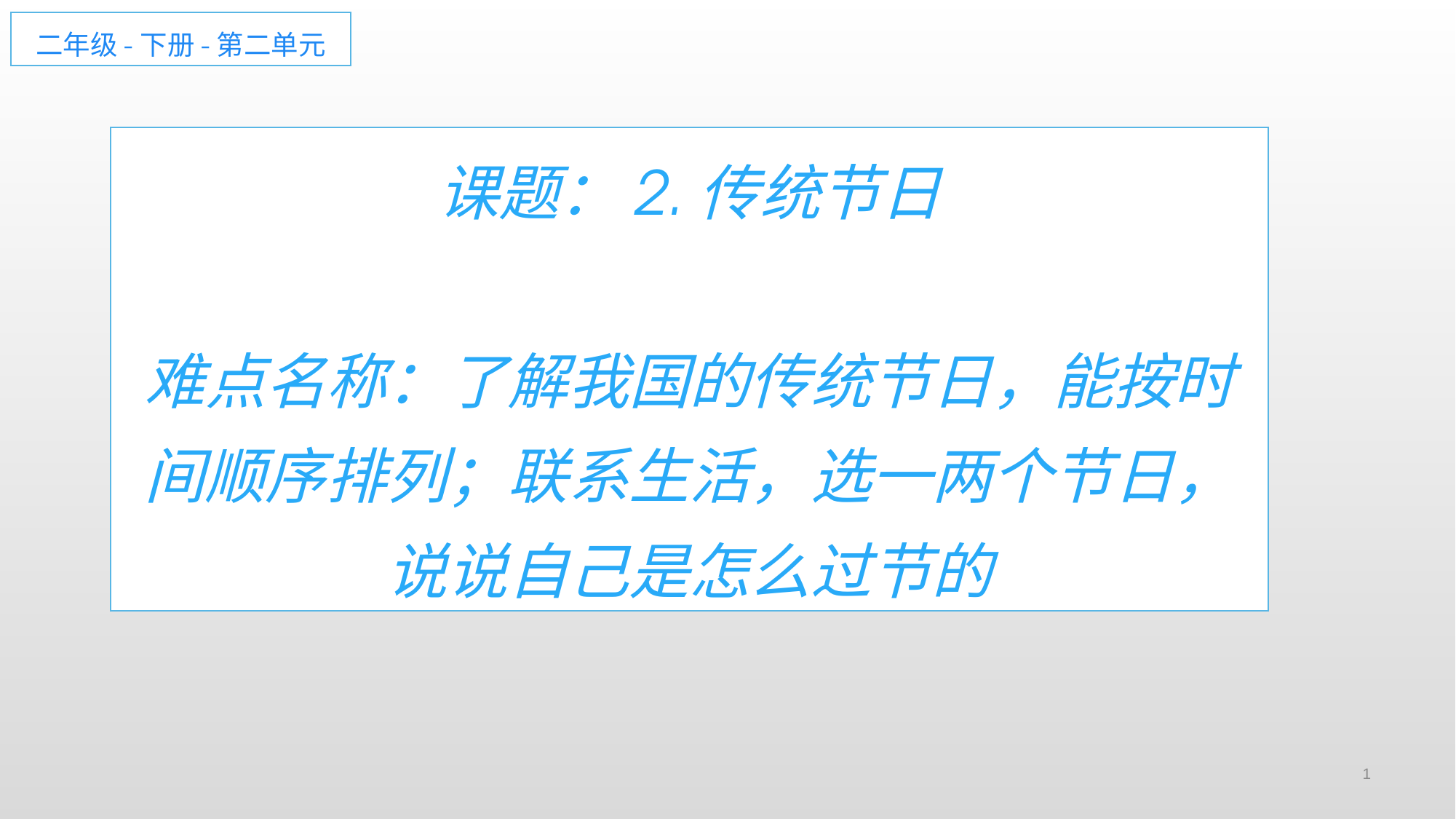

二年级-下册-第二单元
课题：2.传统节日

难点名称：了解我国的传统节日，能按时间顺序排列；联系生活，选一两个节日，说说自己是怎么过节的
1